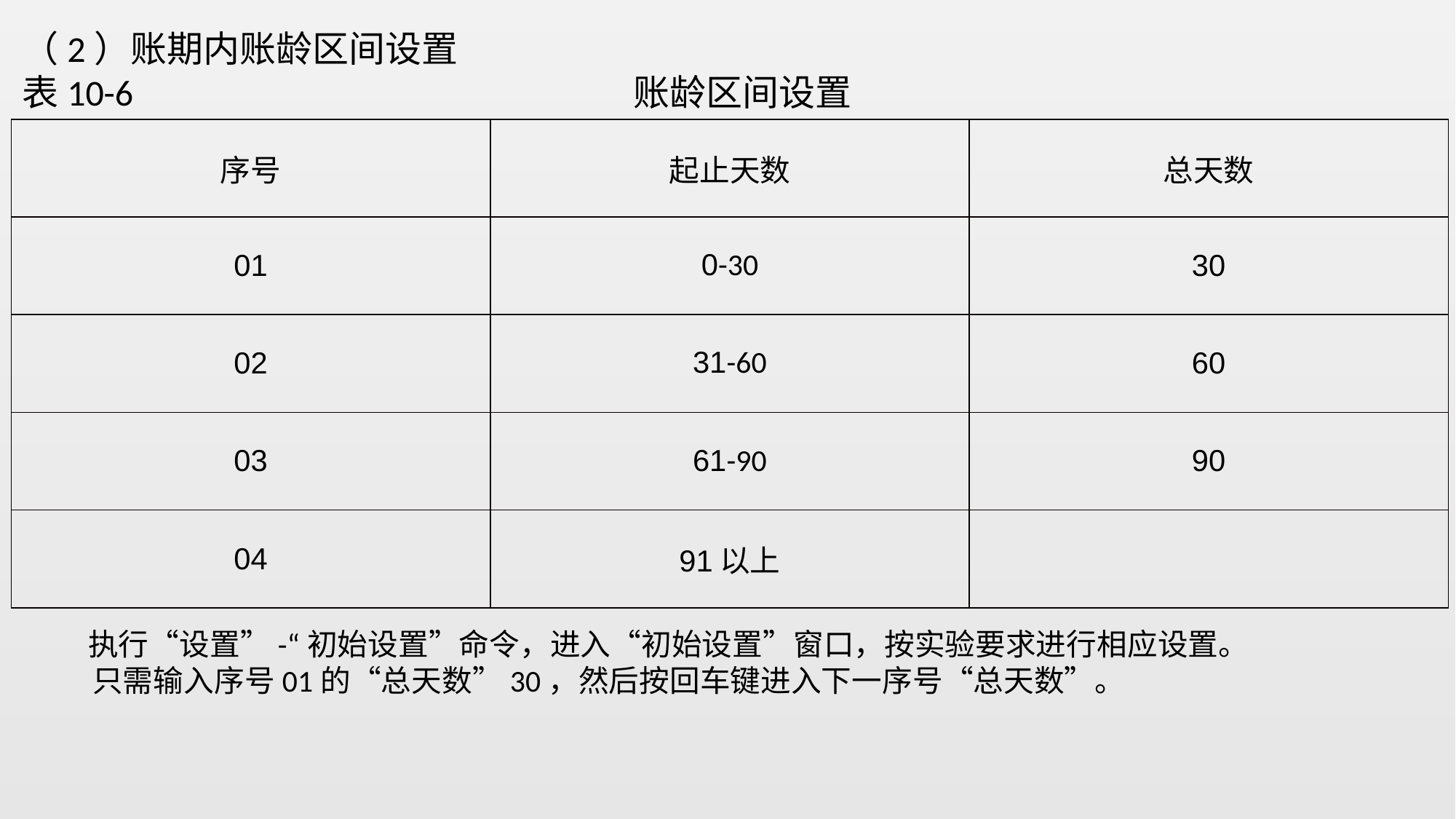

（2）账期内账龄区间设置
表10-6                                                            账龄区间设置
| 序号 | 起止天数 | 总天数 |
| --- | --- | --- |
| 01 | 0-30 | 30 |
| 02 | 31-60 | 60 |
| 03 | 61-90 | 90 |
| 04 | 91以上 |  |
         执行“设置”-“初始设置”命令，进入“初始设置”窗口，按实验要求进行相应设置。
         只需输入序号01的“总天数”30，然后按回车键进入下一序号“总天数”。